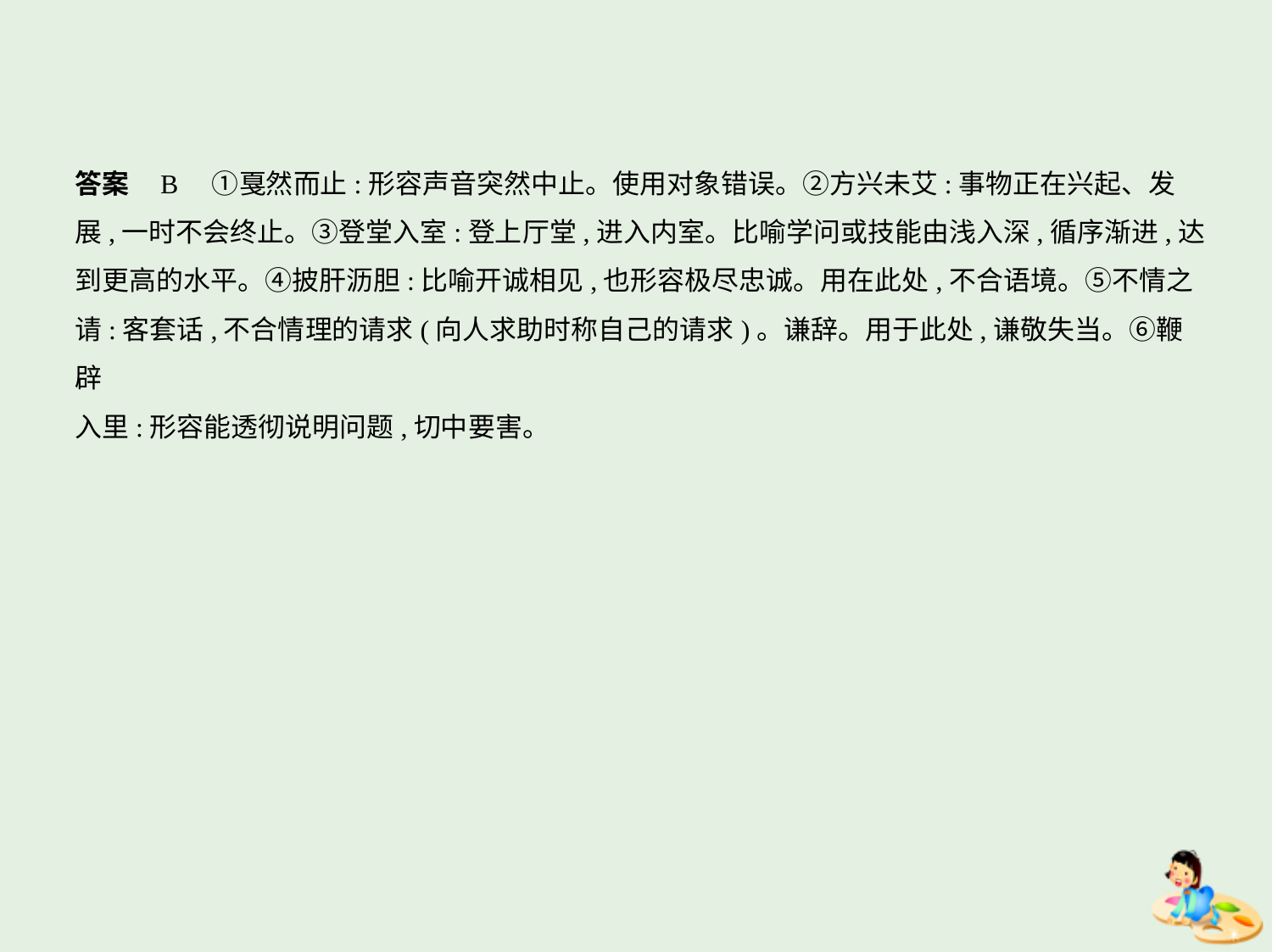

答案    B　①戛然而止:形容声音突然中止。使用对象错误。②方兴未艾:事物正在兴起、发
展,一时不会终止。③登堂入室:登上厅堂,进入内室。比喻学问或技能由浅入深,循序渐进,达
到更高的水平。④披肝沥胆:比喻开诚相见,也形容极尽忠诚。用在此处,不合语境。⑤不情之
请:客套话,不合情理的请求(向人求助时称自己的请求)。谦辞。用于此处,谦敬失当。⑥鞭辟
入里:形容能透彻说明问题,切中要害。